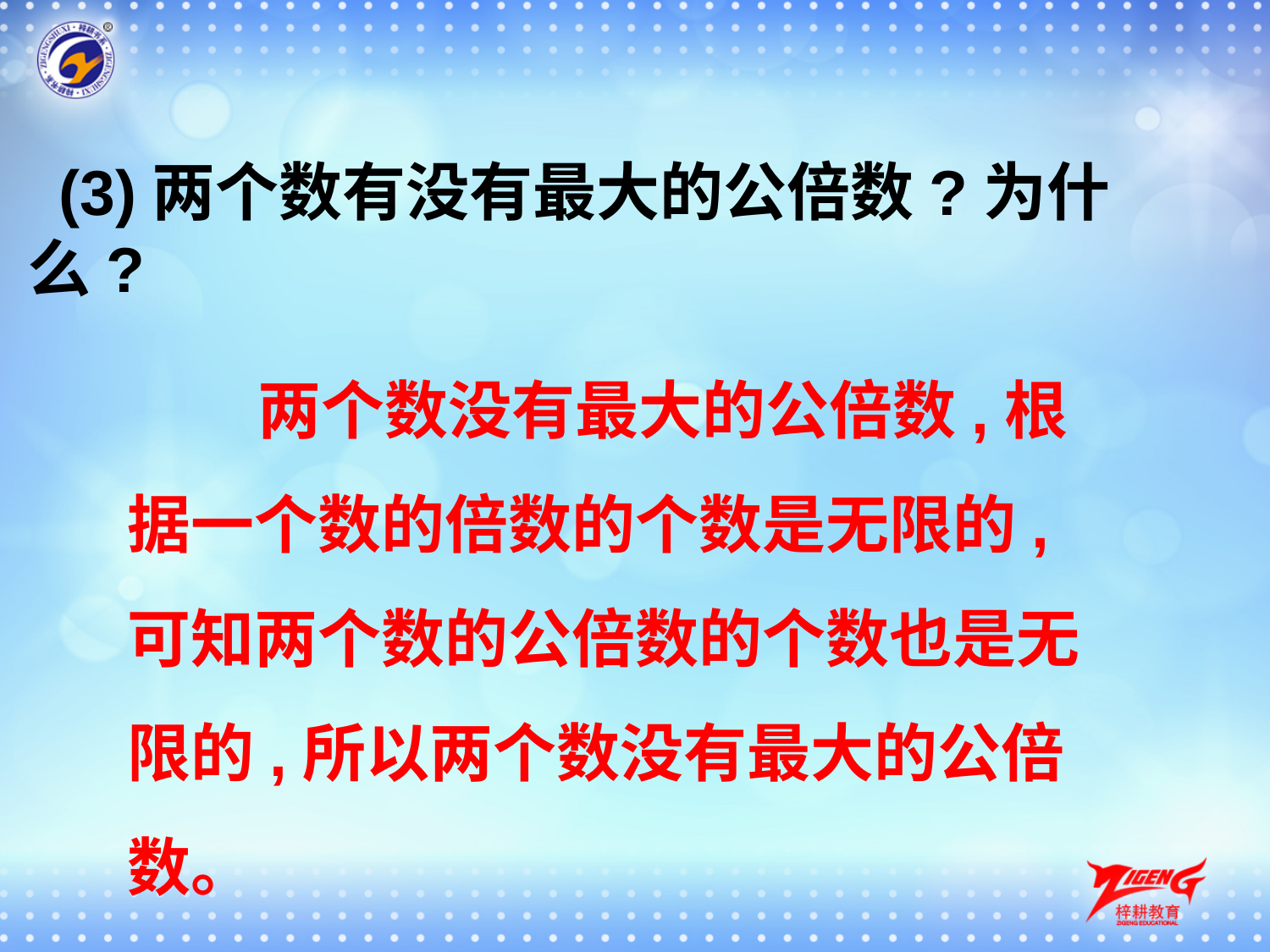

(3)两个数有没有最大的公倍数?为什么?
        两个数没有最大的公倍数,根据一个数的倍数的个数是无限的,可知两个数的公倍数的个数也是无限的,所以两个数没有最大的公倍数。